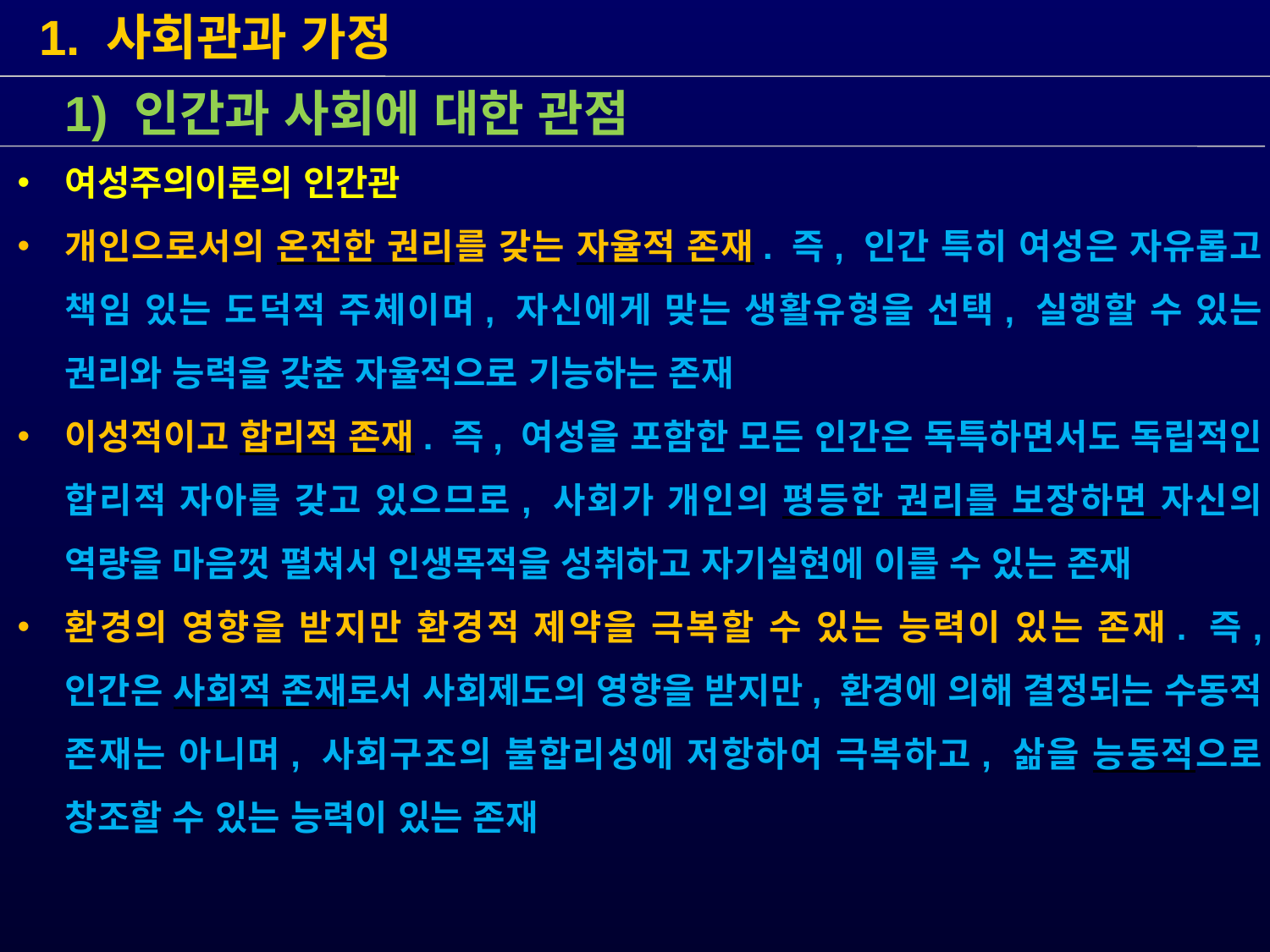

1. 사회관과 가정

  1) 인간과 사회에 대한 관점

여성주의이론의 인간관
개인으로서의 온전한 권리를 갖는 자율적 존재. 즉, 인간 특히 여성은 자유롭고 책임 있는 도덕적 주체이며, 자신에게 맞는 생활유형을 선택, 실행할 수 있는 권리와 능력을 갖춘 자율적으로 기능하는 존재
이성적이고 합리적 존재. 즉, 여성을 포함한 모든 인간은 독특하면서도 독립적인 합리적 자아를 갖고 있으므로, 사회가 개인의 평등한 권리를 보장하면 자신의 역량을 마음껏 펼쳐서 인생목적을 성취하고 자기실현에 이를 수 있는 존재
환경의 영향을 받지만 환경적 제약을 극복할 수 있는 능력이 있는 존재. 즉, 인간은 사회적 존재로서 사회제도의 영향을 받지만, 환경에 의해 결정되는 수동적 존재는 아니며, 사회구조의 불합리성에 저항하여 극복하고, 삶을 능동적으로 창조할 수 있는 능력이 있는 존재